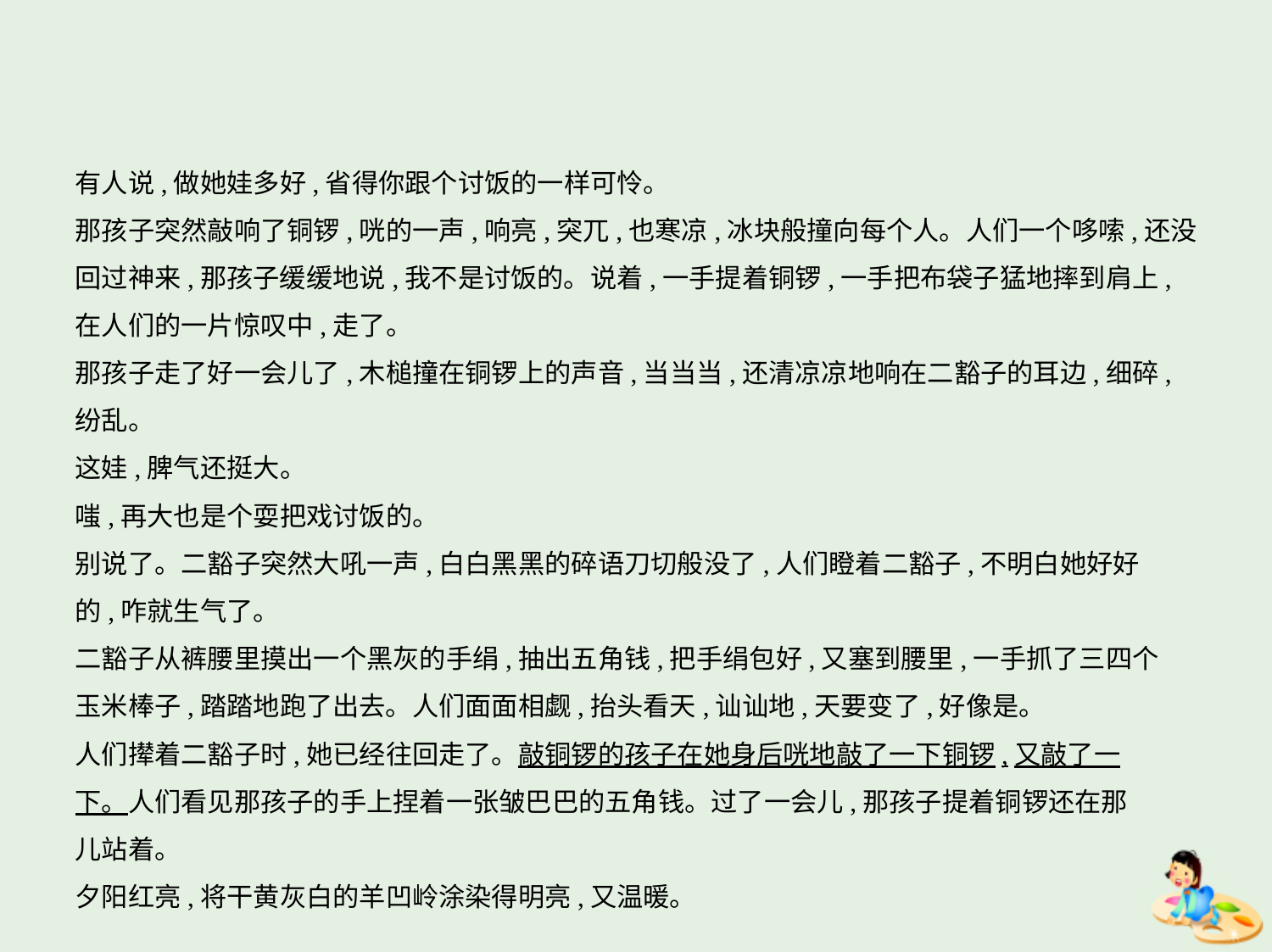

有人说,做她娃多好,省得你跟个讨饭的一样可怜。
那孩子突然敲响了铜锣,咣的一声,响亮,突兀,也寒凉,冰块般撞向每个人。人们一个哆嗦,还没
回过神来,那孩子缓缓地说,我不是讨饭的。说着,一手提着铜锣,一手把布袋子猛地摔到肩上,
在人们的一片惊叹中,走了。
那孩子走了好一会儿了,木槌撞在铜锣上的声音,当当当,还清凉凉地响在二豁子的耳边,细碎,
纷乱。
这娃,脾气还挺大。
嗤,再大也是个耍把戏讨饭的。
别说了。二豁子突然大吼一声,白白黑黑的碎语刀切般没了,人们瞪着二豁子,不明白她好好
的,咋就生气了。
二豁子从裤腰里摸出一个黑灰的手绢,抽出五角钱,把手绢包好,又塞到腰里,一手抓了三四个
玉米棒子,踏踏地跑了出去。人们面面相觑,抬头看天,讪讪地,天要变了,好像是。
人们撵着二豁子时,她已经往回走了。敲铜锣的孩子在她身后咣地敲了一下铜锣,又敲了一
下。人们看见那孩子的手上捏着一张皱巴巴的五角钱。过了一会儿,那孩子提着铜锣还在那
儿站着。
夕阳红亮,将干黄灰白的羊凹岭涂染得明亮,又温暖。